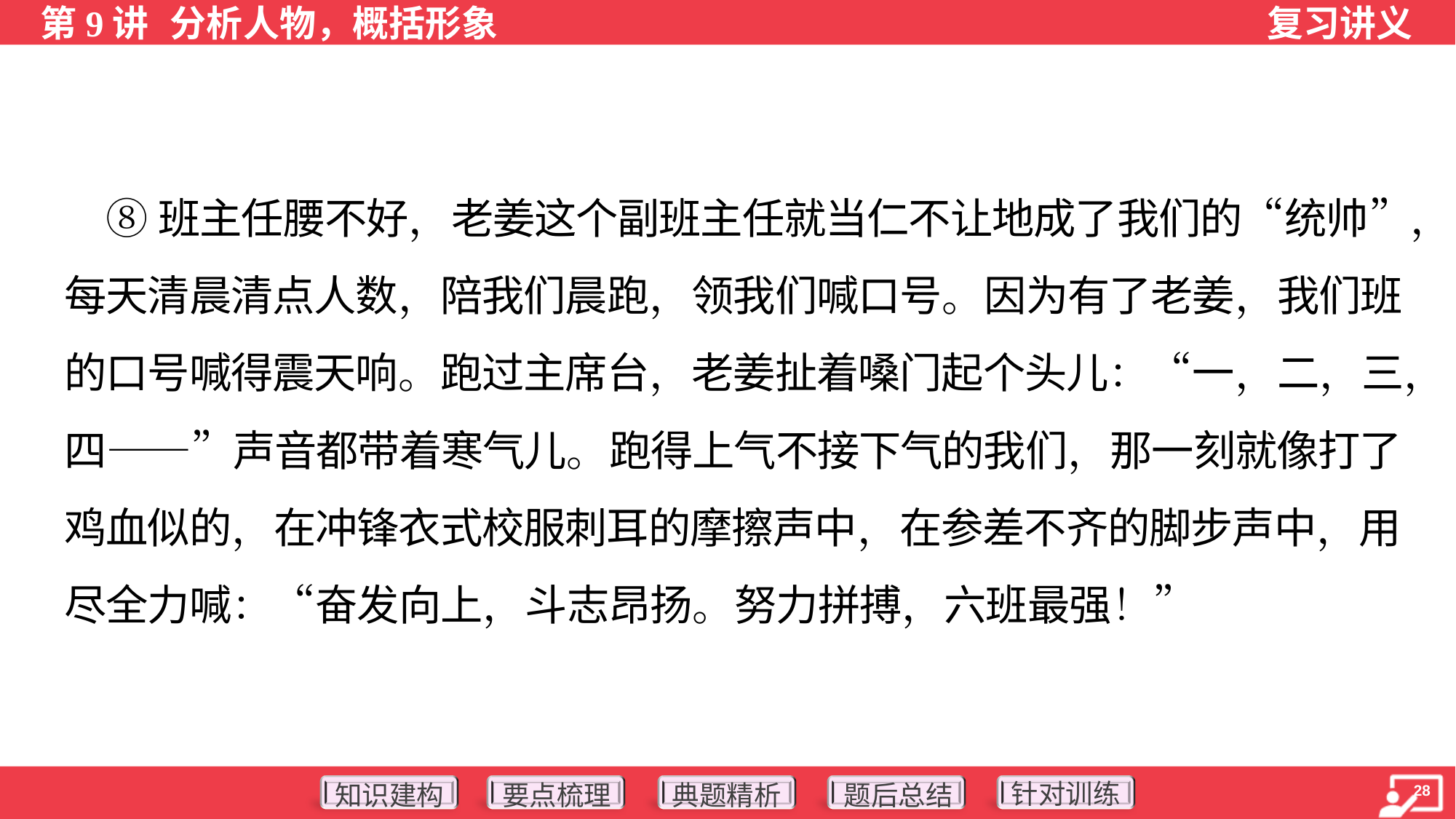

⑧班主任腰不好，老姜这个副班主任就当仁不让地成了我们的“统帅”，
每天清晨清点人数，陪我们晨跑，领我们喊口号。因为有了老姜，我们班
的口号喊得震天响。跑过主席台，老姜扯着嗓门起个头儿：“一，二，三，
四——”声音都带着寒气儿。跑得上气不接下气的我们，那一刻就像打了
鸡血似的，在冲锋衣式校服刺耳的摩擦声中，在参差不齐的脚步声中，用
尽全力喊：“奋发向上，斗志昂扬。努力拼搏，六班最强！”